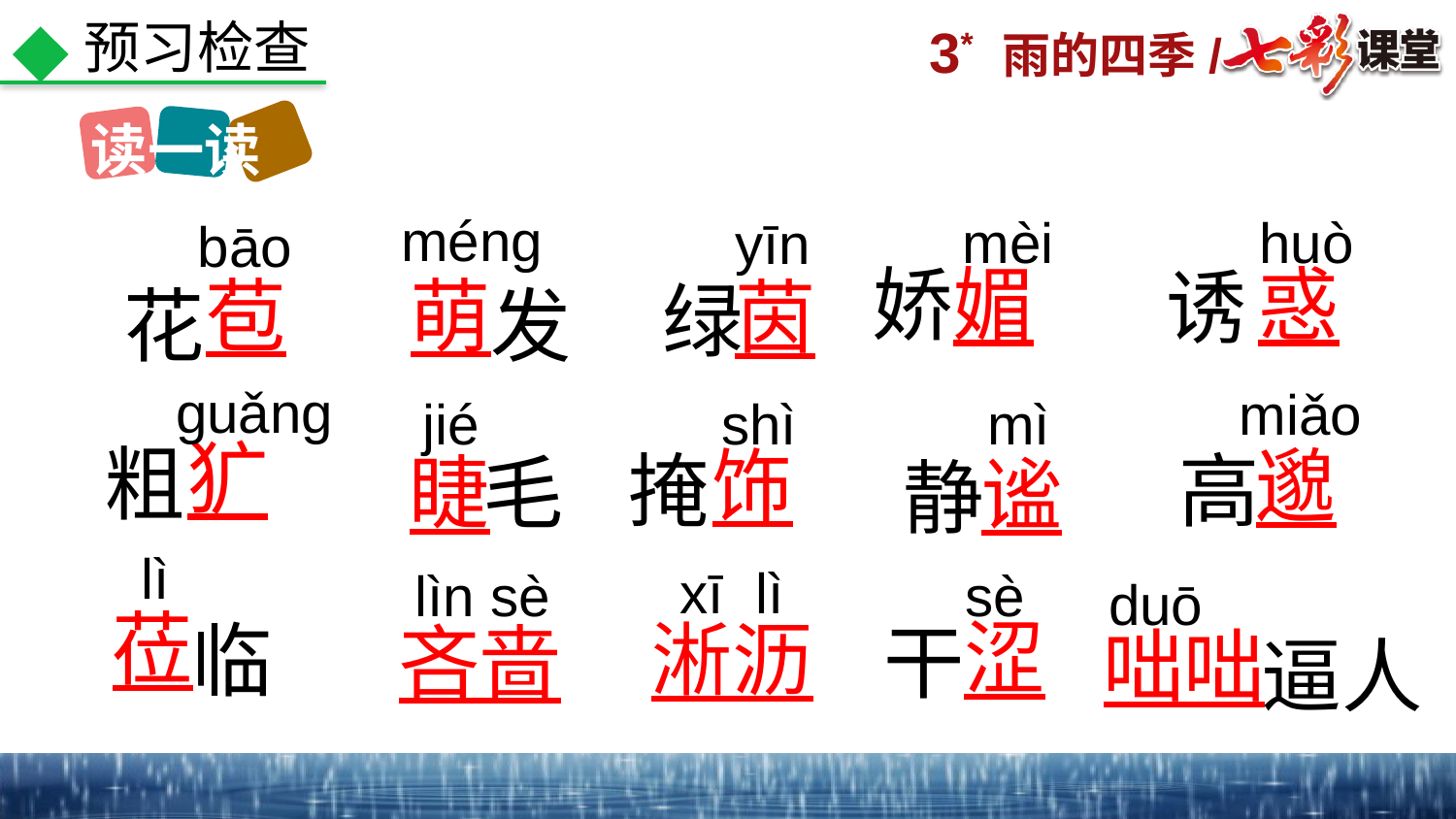

预习检查

读一读

méng
mèi
huò
yīn
bāo
娇
媚
惑
诱
苞
萌
茵
绿
花
发
guǎng
miǎo
jié
shì
mì
粗
饰
邈
掩
高
毛
睫
犷
谧
静
lì
xī  lì
lìn sè
sè
duō
莅
涩
淅沥
临
吝啬
干
咄咄
逼人